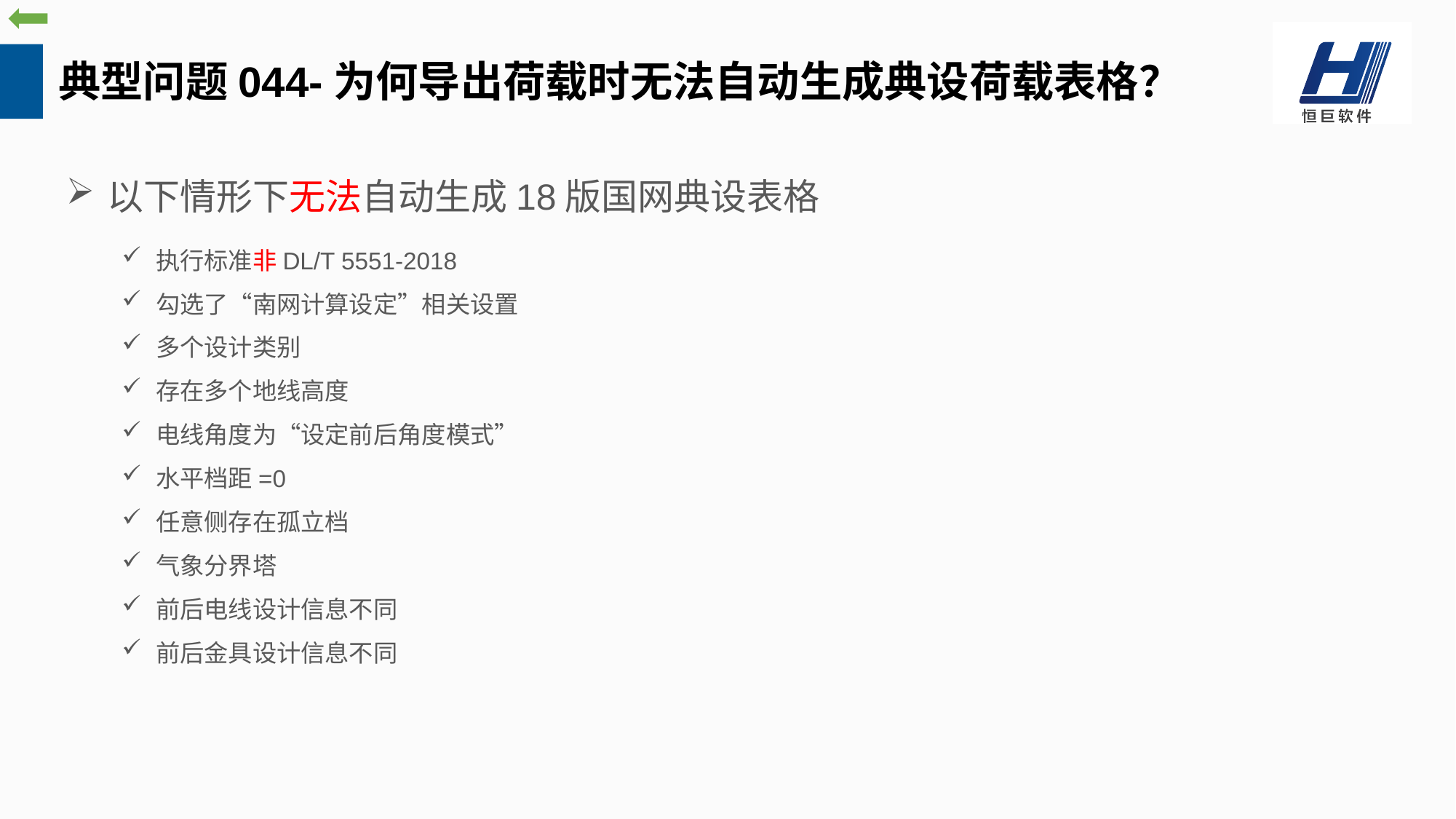

典型问题044-为何导出荷载时无法自动生成典设荷载表格？
以下情形下无法自动生成18版国网典设表格
执行标准非DL/T 5551-2018
勾选了“南网计算设定”相关设置
多个设计类别
存在多个地线高度
电线角度为“设定前后角度模式”
水平档距=0
任意侧存在孤立档
气象分界塔
前后电线设计信息不同
前后金具设计信息不同